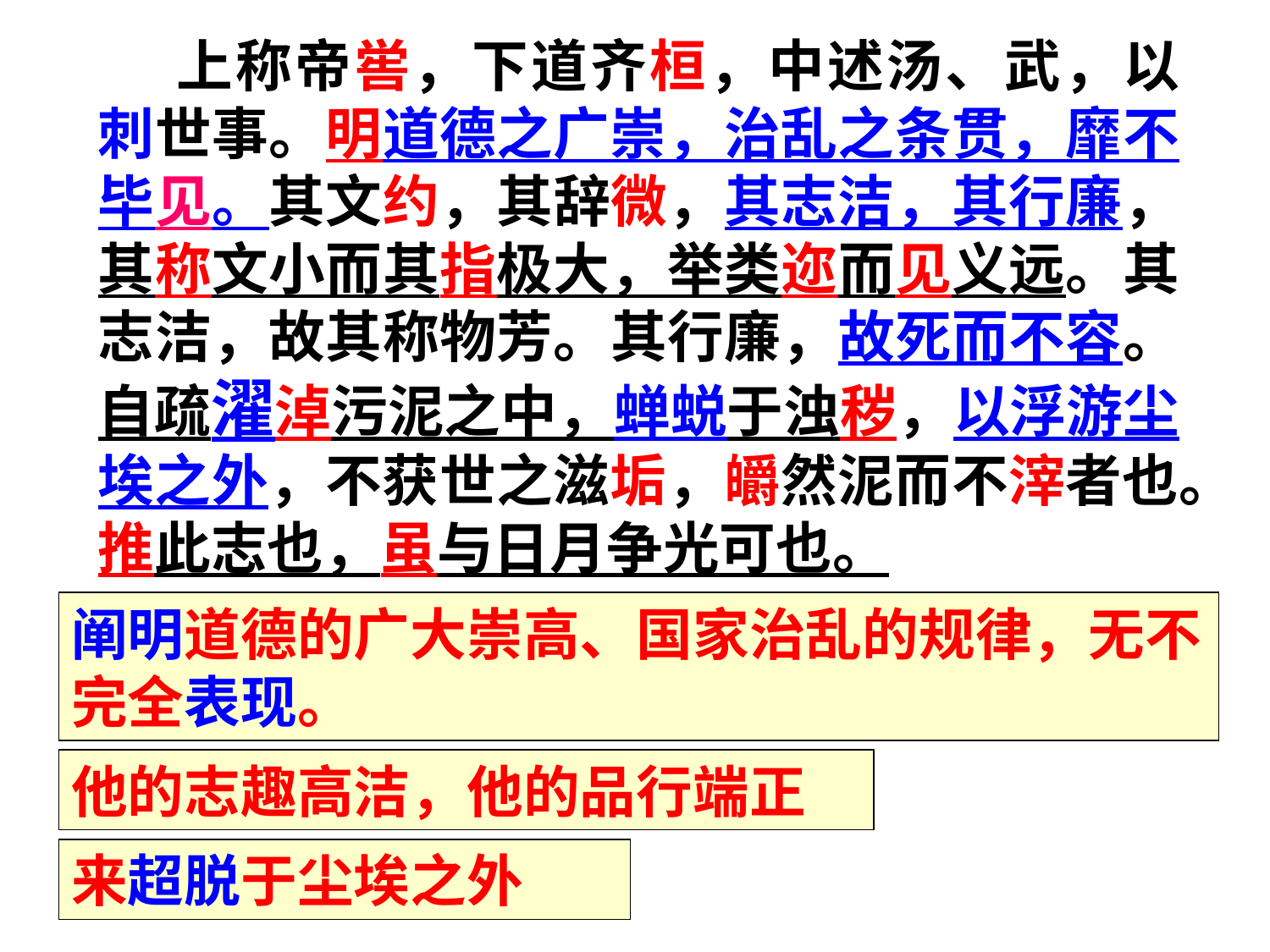

上称帝喾，下道齐桓，中述汤、武，以刺世事。明道德之广崇，治乱之条贯，靡不毕见。其文约，其辞微，其志洁，其行廉，其称文小而其指极大，举类迩而见义远。其志洁，故其称物芳。其行廉，故死而不容。自疏濯淖污泥之中，蝉蜕于浊秽，以浮游尘埃之外，不获世之滋垢，皭然泥而不滓者也。推此志也，虽与日月争光可也。
阐明道德的广大崇高、国家治乱的规律，无不完全表现。
他的志趣高洁，他的品行端正
来超脱于尘埃之外